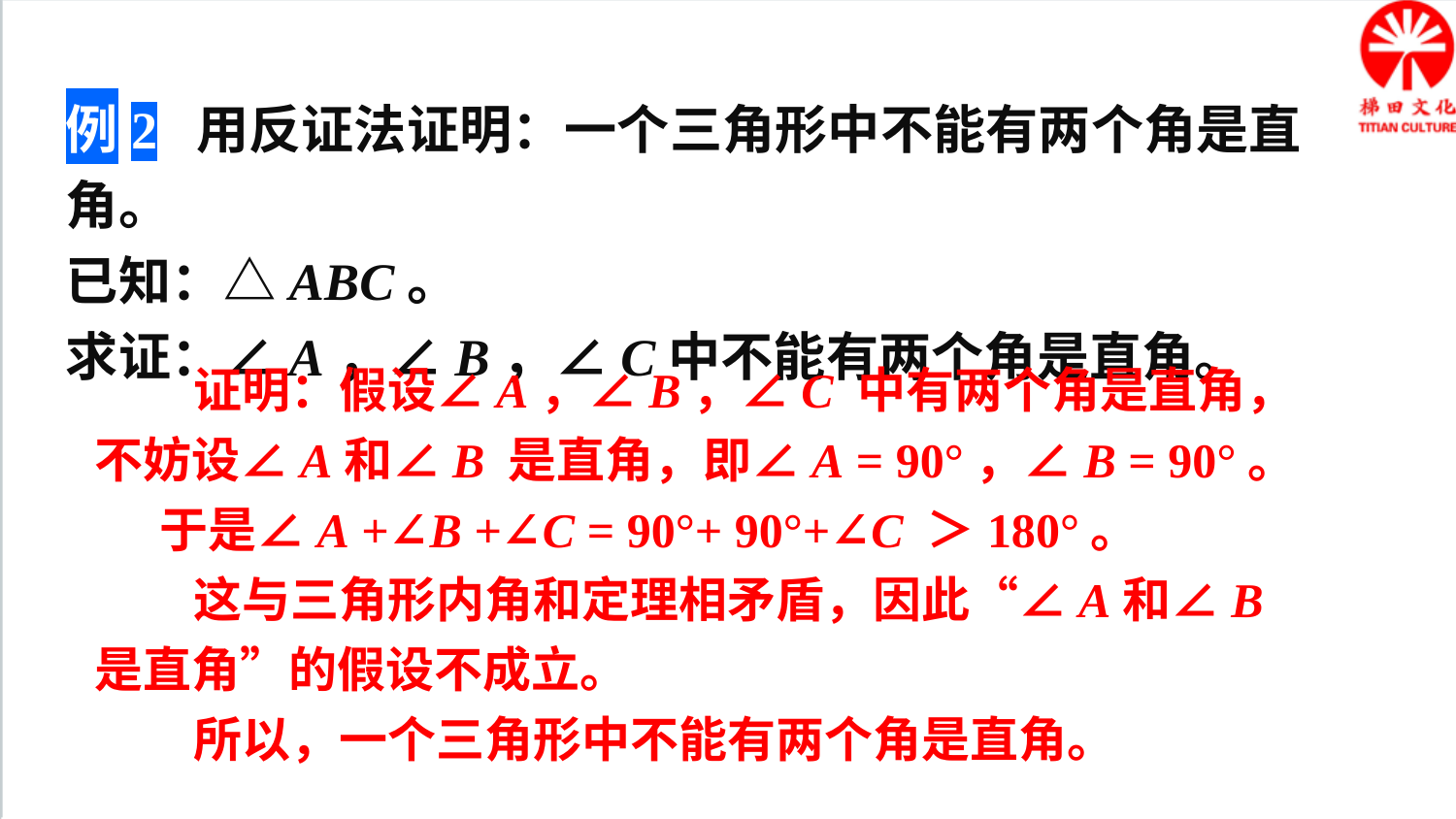

例2  用反证法证明：一个三角形中不能有两个角是直角。
已知：△ABC。
求证：∠A，∠B，∠C中不能有两个角是直角。
        证明：假设∠A，∠B，∠C 中有两个角是直角，不妨设∠A和∠B 是直角，即∠A = 90°，∠B = 90°。        于是∠A +∠B +∠C = 90°+ 90°+∠C ＞180°。
        这与三角形内角和定理相矛盾，因此“∠A和∠B 是直角”的假设不成立。
        所以，一个三角形中不能有两个角是直角。